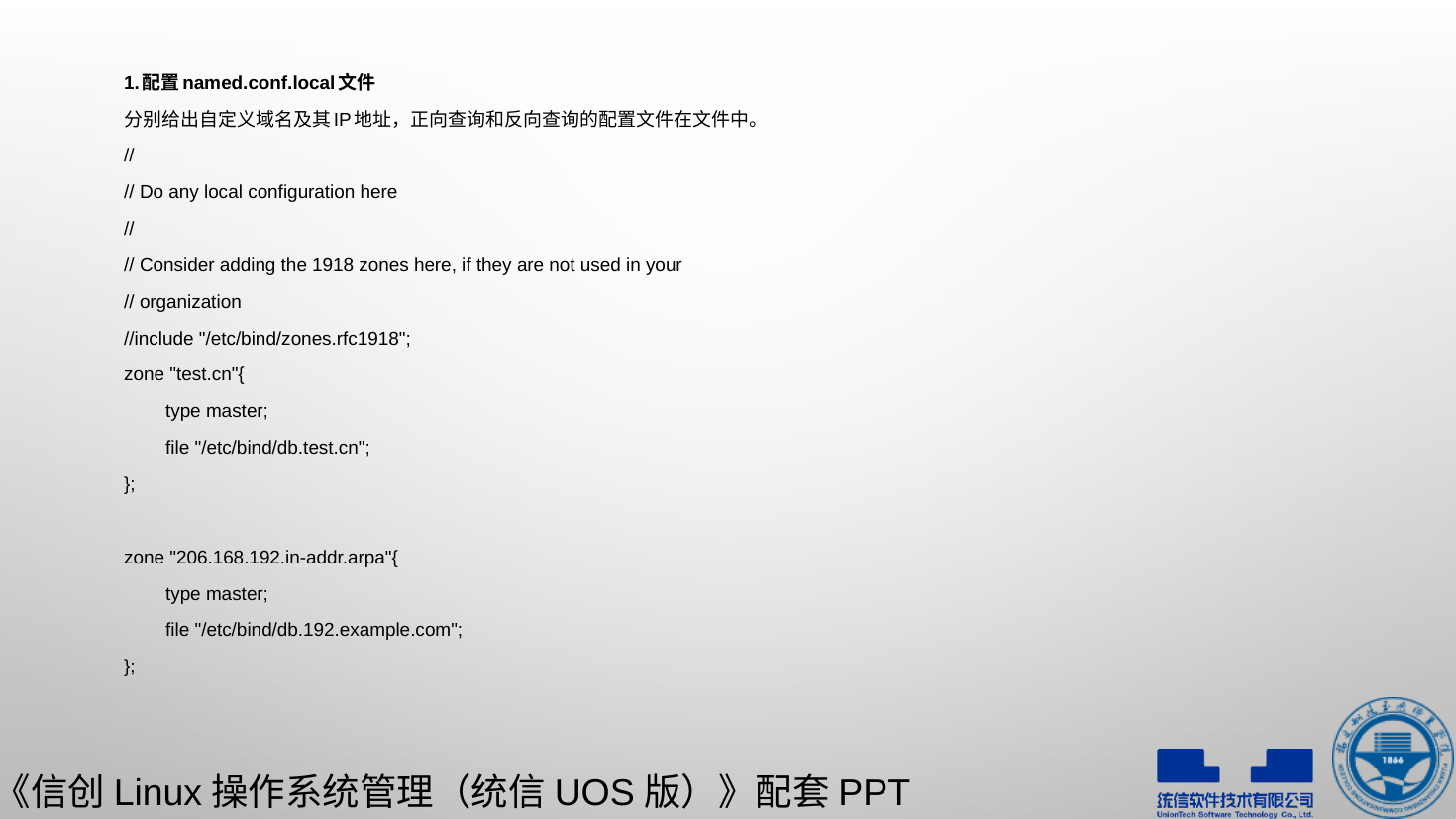

1.配置named.conf.local文件
分别给出自定义域名及其IP地址，正向查询和反向查询的配置文件在文件中。
//
// Do any local configuration here
//
// Consider adding the 1918 zones here, if they are not used in your
// organization
//include "/etc/bind/zones.rfc1918";
zone "test.cn"{
        type master;
        file "/etc/bind/db.test.cn";
};

zone "206.168.192.in-addr.arpa"{
        type master;
        file "/etc/bind/db.192.example.com";
};